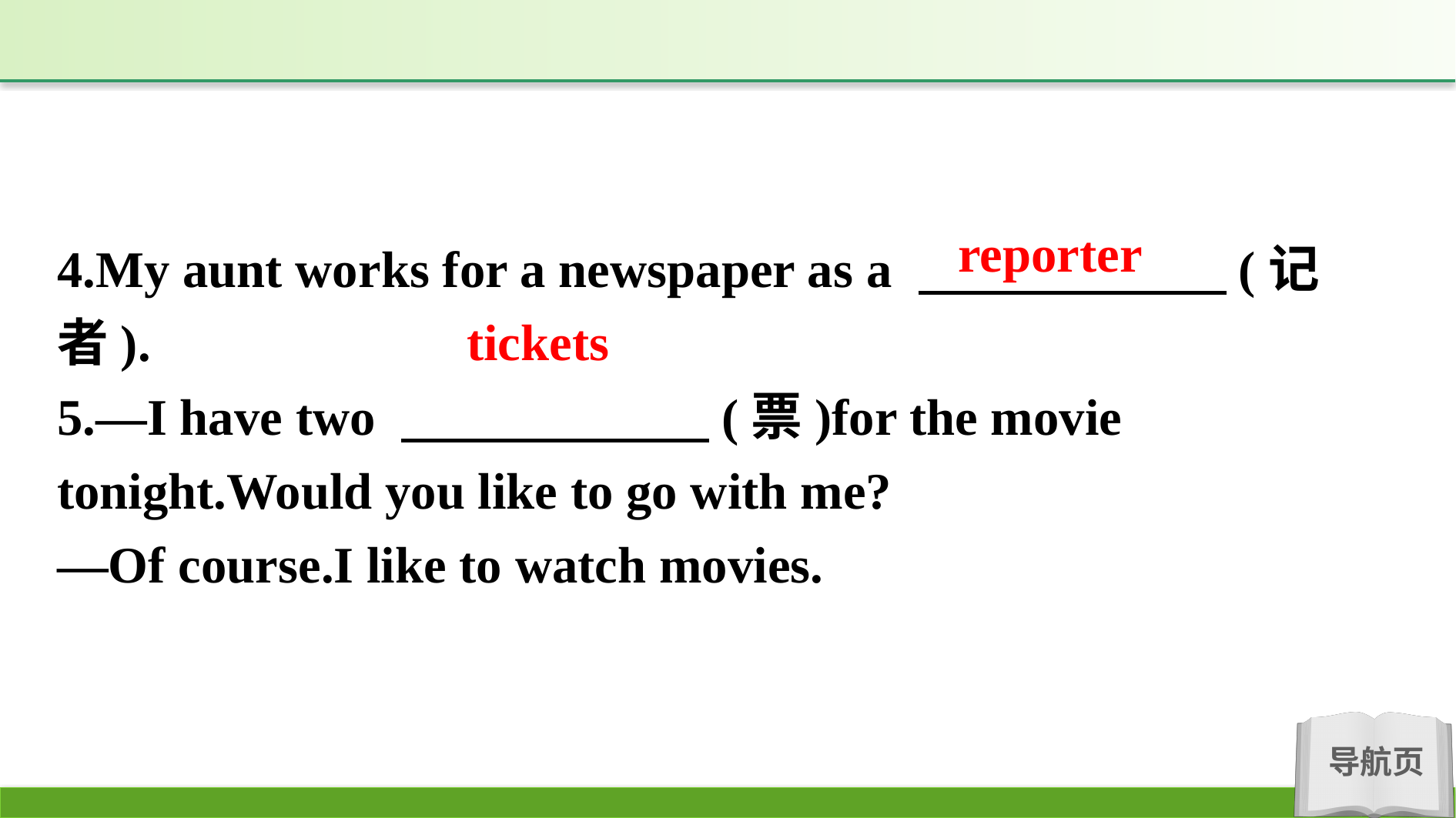

reporter
4.My aunt works for a newspaper as a 　　　　　　(记者).
5.—I have two 　　　　　　(票)for the movie tonight.Would you like to go with me?
—Of course.I like to watch movies.
tickets